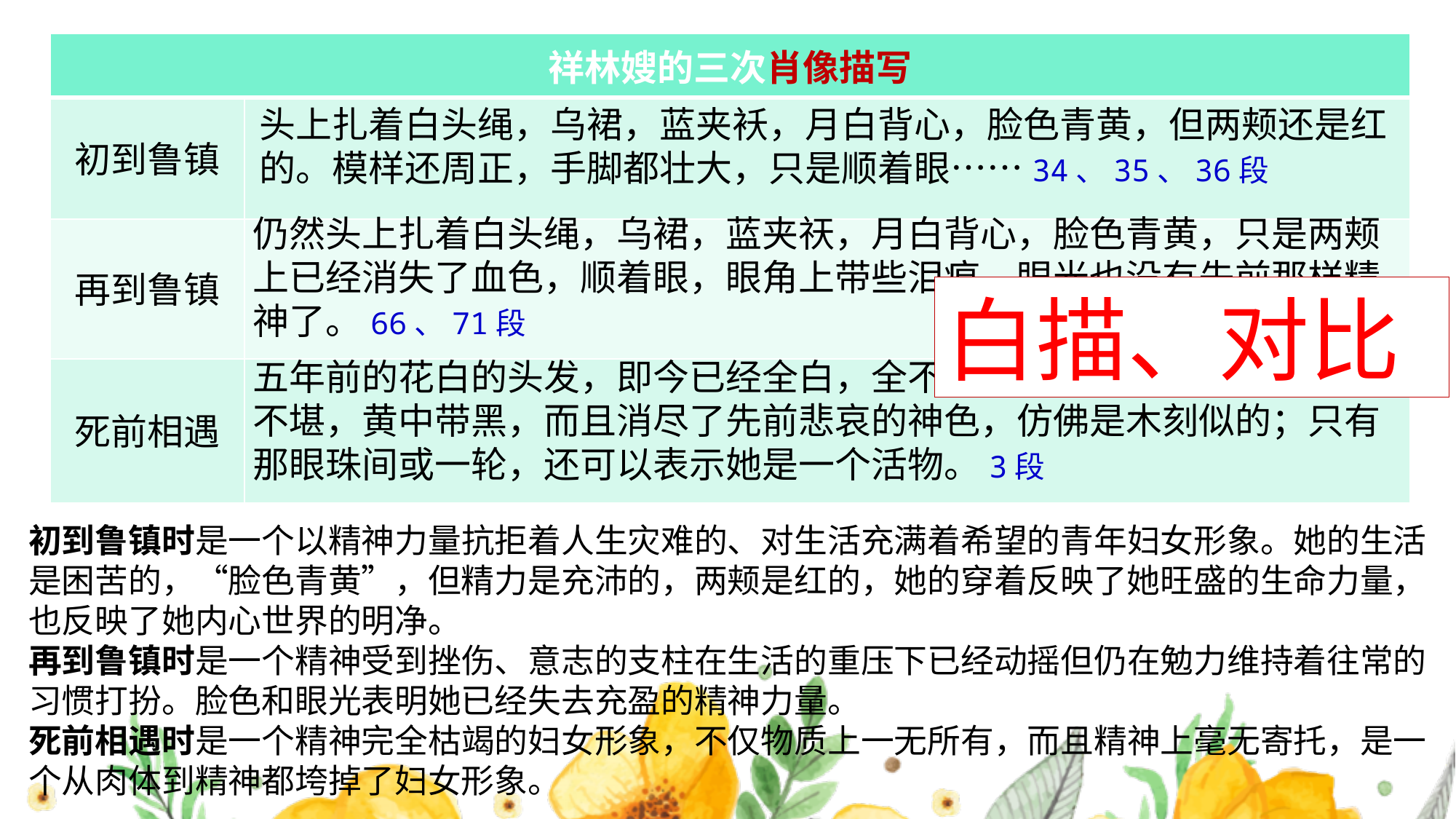

| 祥林嫂的三次肖像描写 |  |
| --- | --- |
| 初到鲁镇 |  |
| 再到鲁镇 |  |
| 死前相遇 |  |
#
头上扎着白头绳，乌裙，蓝夹袄，月白背心，脸色青黄，但两颊还是红的。模样还周正，手脚都壮大，只是顺着眼……34、35、36段

仍然头上扎着白头绳，乌裙，蓝夹祆，月白背心，脸色青黄，只是两颊上已经消失了血色，顺着眼，眼角上带些泪痕，眼光也没有先前那样精神了。66、71段
白描、对比
五年前的花白的头发，即今已经全白，全不像四十上下的人；脸上瘦削不堪，黄中带黑，而且消尽了先前悲哀的神色，仿佛是木刻似的；只有那眼珠间或一轮，还可以表示她是一个活物。3段
初到鲁镇时是一个以精神力量抗拒着人生灾难的、对生活充满着希望的青年妇女形象。她的生活是困苦的，“脸色青黄”，但精力是充沛的，两颊是红的，她的穿着反映了她旺盛的生命力量，也反映了她内心世界的明净。
再到鲁镇时是一个精神受到挫伤、意志的支柱在生活的重压下已经动摇但仍在勉力维持着往常的习惯打扮。脸色和眼光表明她已经失去充盈的精神力量。
死前相遇时是一个精神完全枯竭的妇女形象，不仅物质上一无所有，而且精神上毫无寄托，是一个从肉体到精神都垮掉了妇女形象。